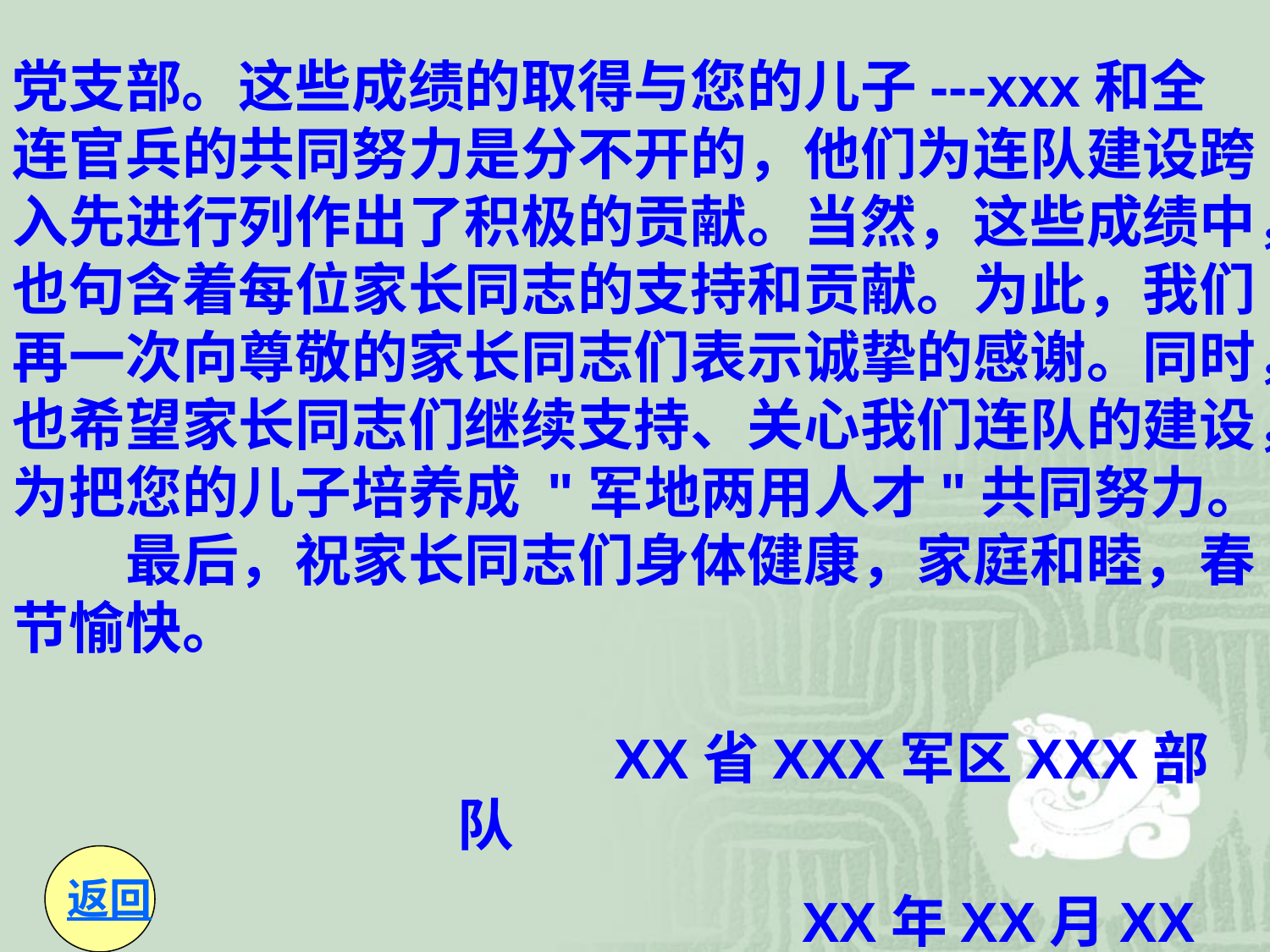

党支部。这些成绩的取得与您的儿子---xxx和全连官兵的共同努力是分不开的，他们为连队建设跨入先进行列作出了积极的贡献。当然，这些成绩中，也句含着每位家长同志的支持和贡献。为此，我们再一次向尊敬的家长同志们表示诚挚的感谢。同时，也希望家长同志们继续支持、关心我们连队的建设，为把您的儿子培养成 "军地两用人才"共同努力。
　　最后，祝家长同志们身体健康，家庭和睦，春节愉快。

          XX省XXX军区XXX部队
                      XX年XX月XX日

 返回